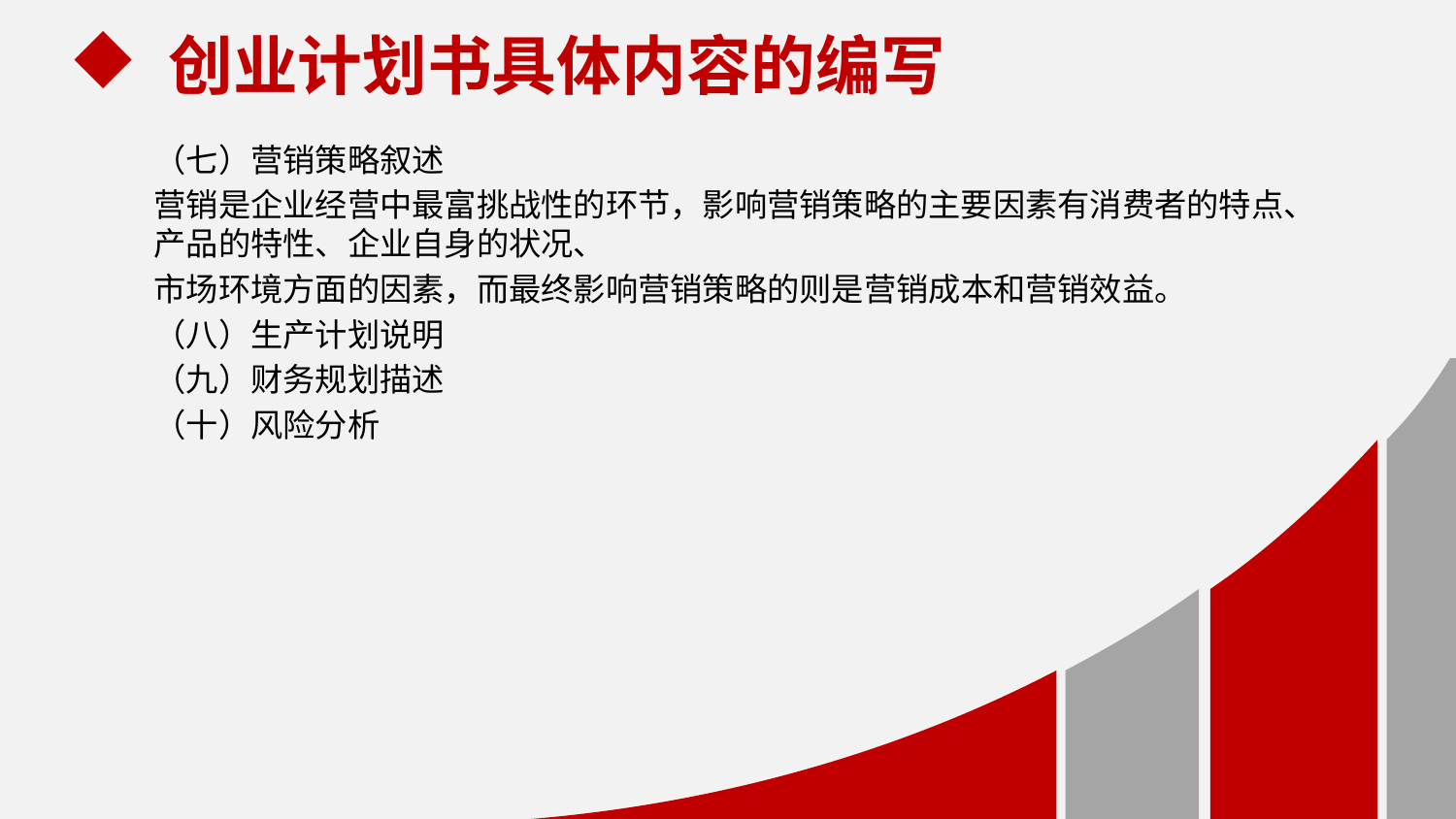

创业计划书具体内容的编写
（七）营销策略叙述
营销是企业经营中最富挑战性的环节，影响营销策略的主要因素有消费者的特点、产品的特性、企业自身的状况、
市场环境方面的因素，而最终影响营销策略的则是营销成本和营销效益。
（八）生产计划说明
（九）财务规划描述
（十）风险分析